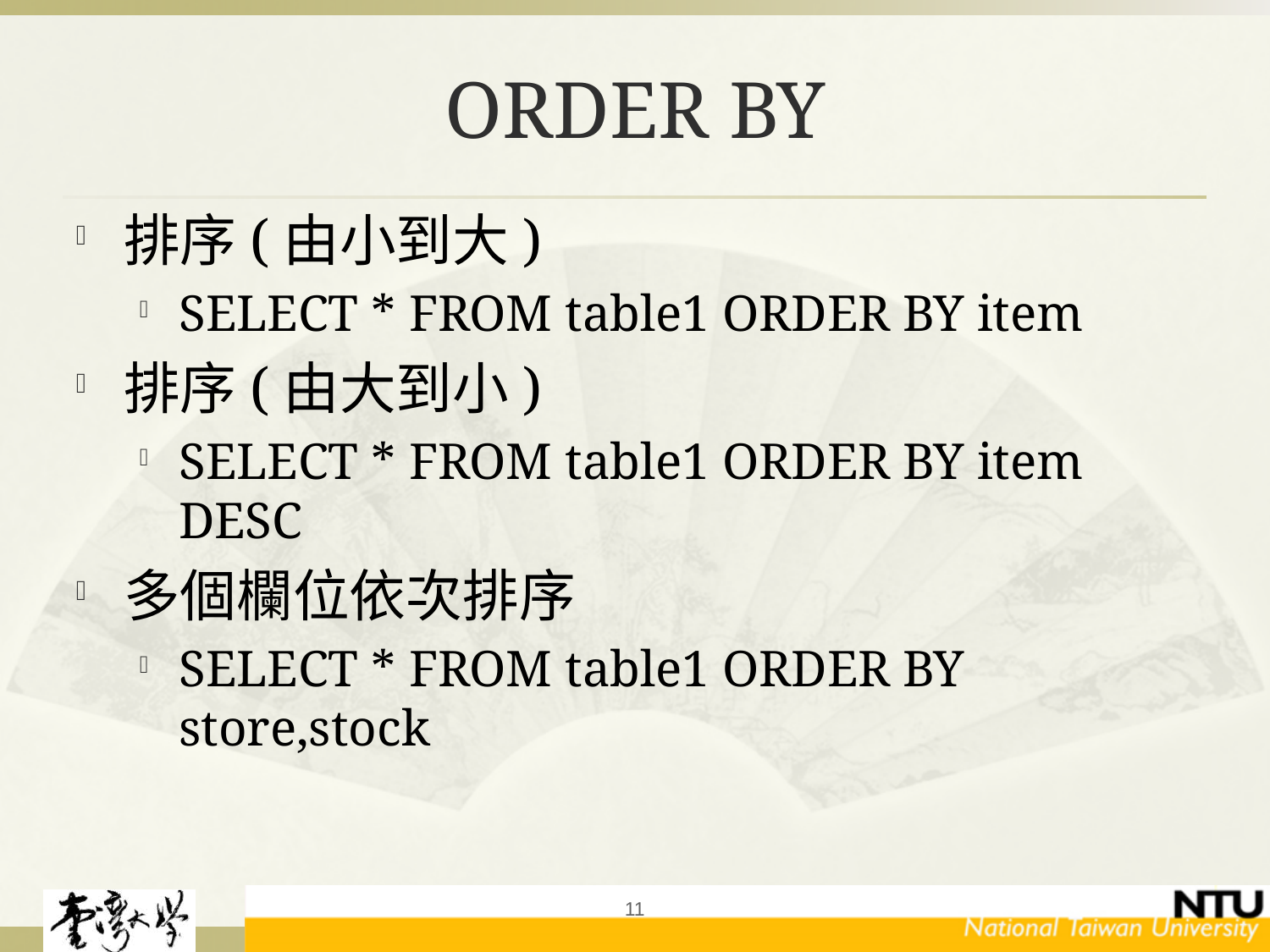

# ORDER BY
排序(由小到大)
SELECT * FROM table1 ORDER BY item
排序(由大到小)
SELECT * FROM table1 ORDER BY item DESC
多個欄位依次排序
SELECT * FROM table1 ORDER BY store,stock
11